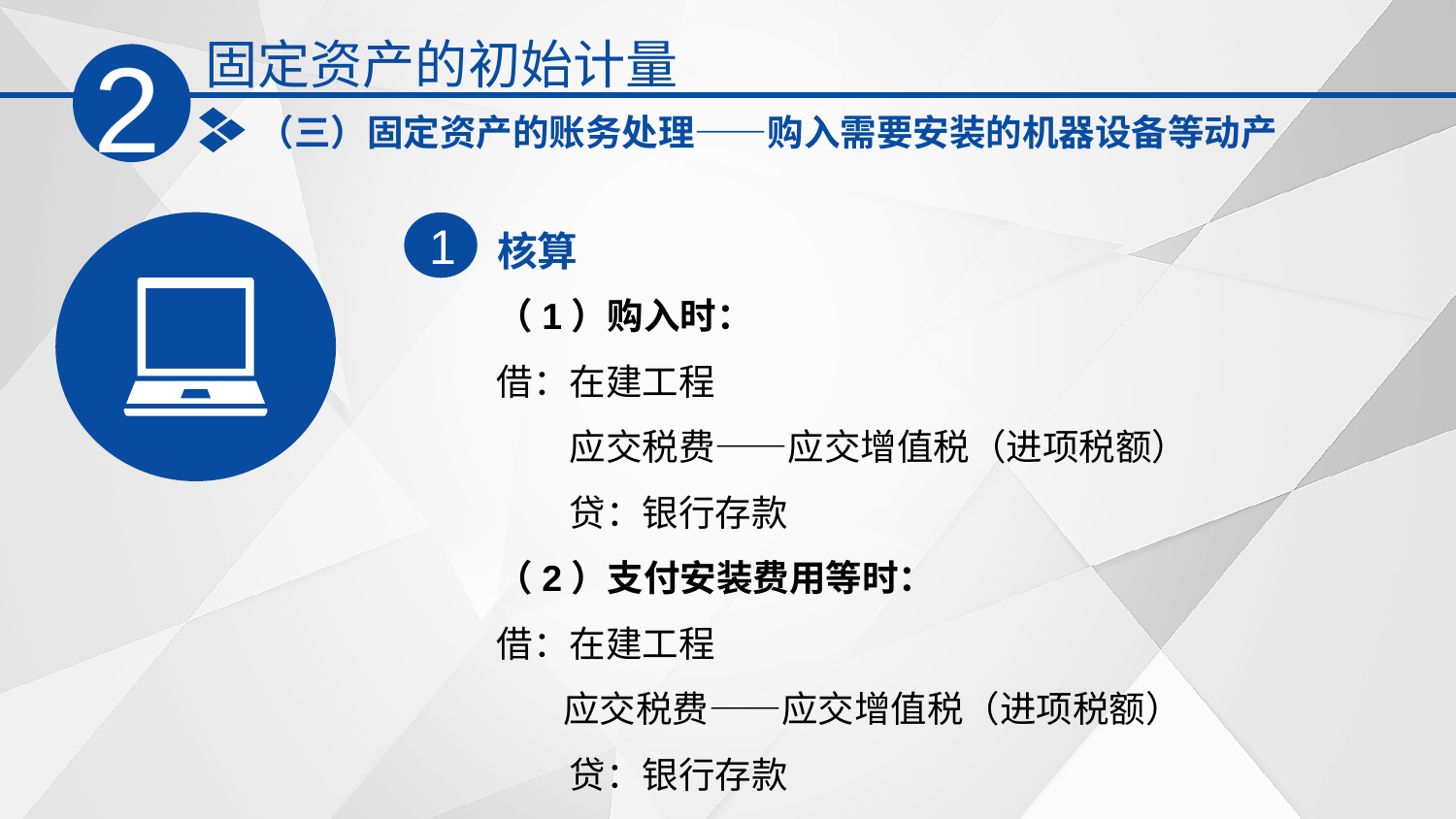

固定资产的初始计量
2

（三）固定资产的账务处理——购入需要安装的机器设备等动产

核算

1
（1）购入时：
借：在建工程
　　应交税费——应交增值税（进项税额）
　　贷：银行存款
（2）支付安装费用等时：
借：在建工程
       应交税费——应交增值税（进项税额）
　　贷：银行存款